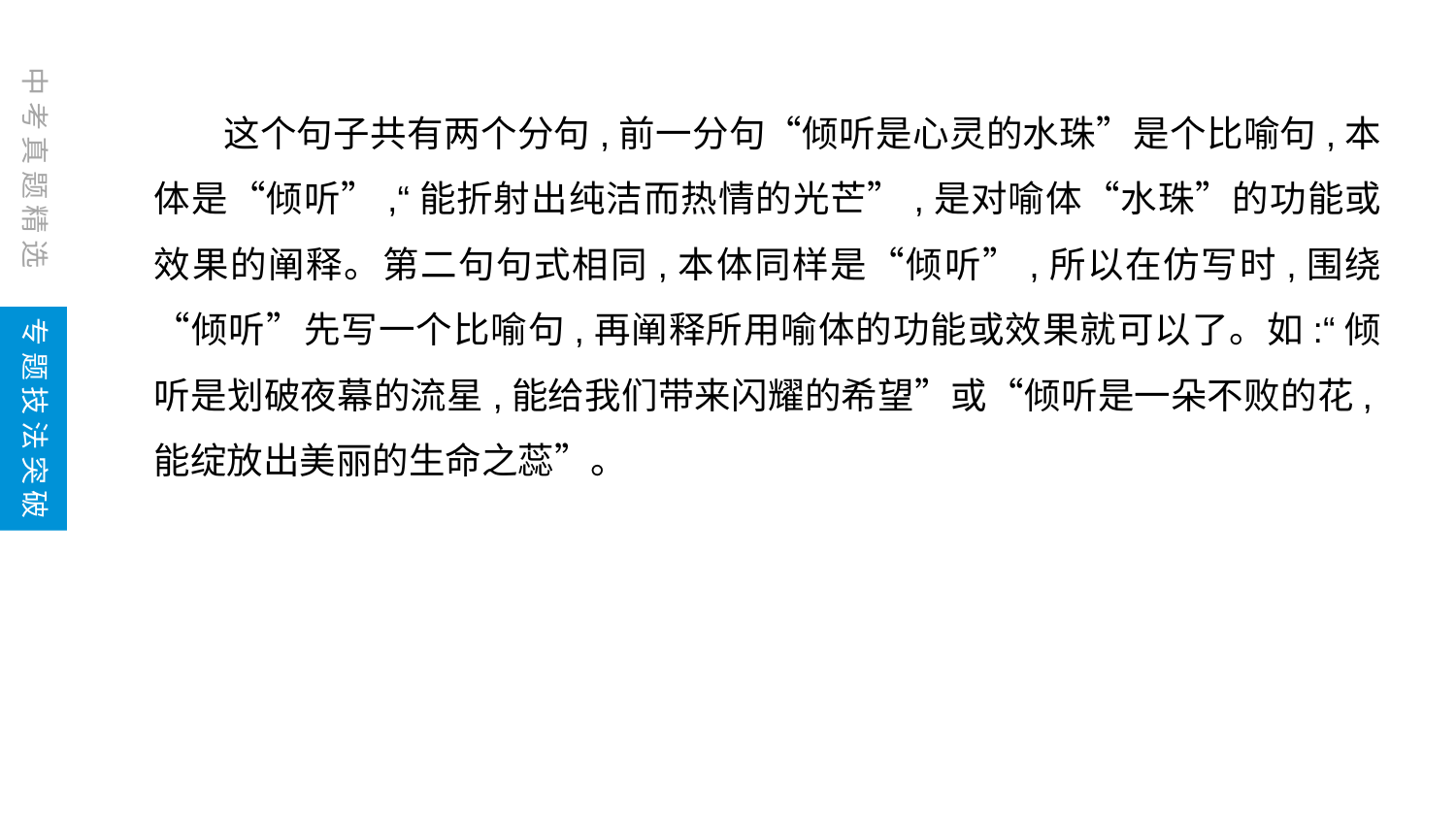

中考真题精选
       这个句子共有两个分句,前一分句“倾听是心灵的水珠”是个比喻句,本体是“倾听”,“能折射出纯洁而热情的光芒”,是对喻体“水珠”的功能或效果的阐释。第二句句式相同,本体同样是“倾听”,所以在仿写时,围绕“倾听”先写一个比喻句,再阐释所用喻体的功能或效果就可以了。如:“倾听是划破夜幕的流星,能给我们带来闪耀的希望”或“倾听是一朵不败的花,能绽放出美丽的生命之蕊”。

专题技法突破